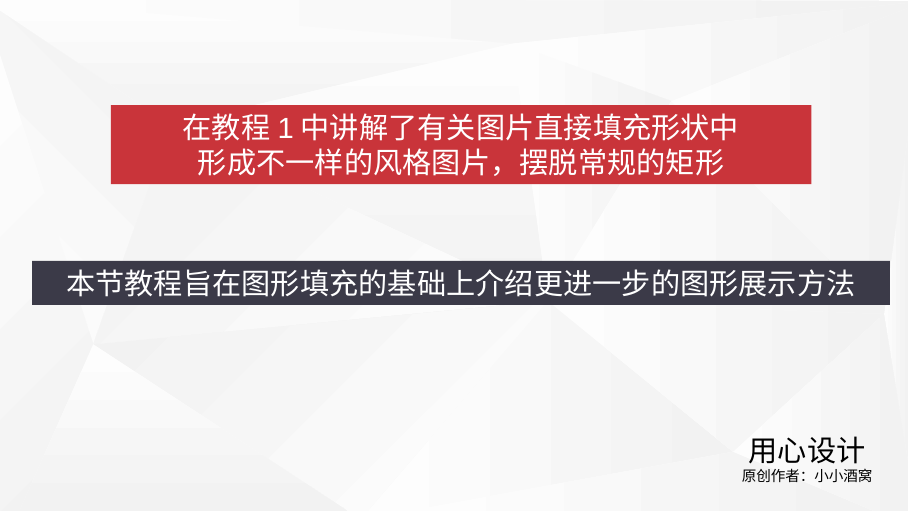

在教程1中讲解了有关图片直接填充形状中
形成不一样的风格图片，摆脱常规的矩形
本节教程旨在图形填充的基础上介绍更进一步的图形展示方法